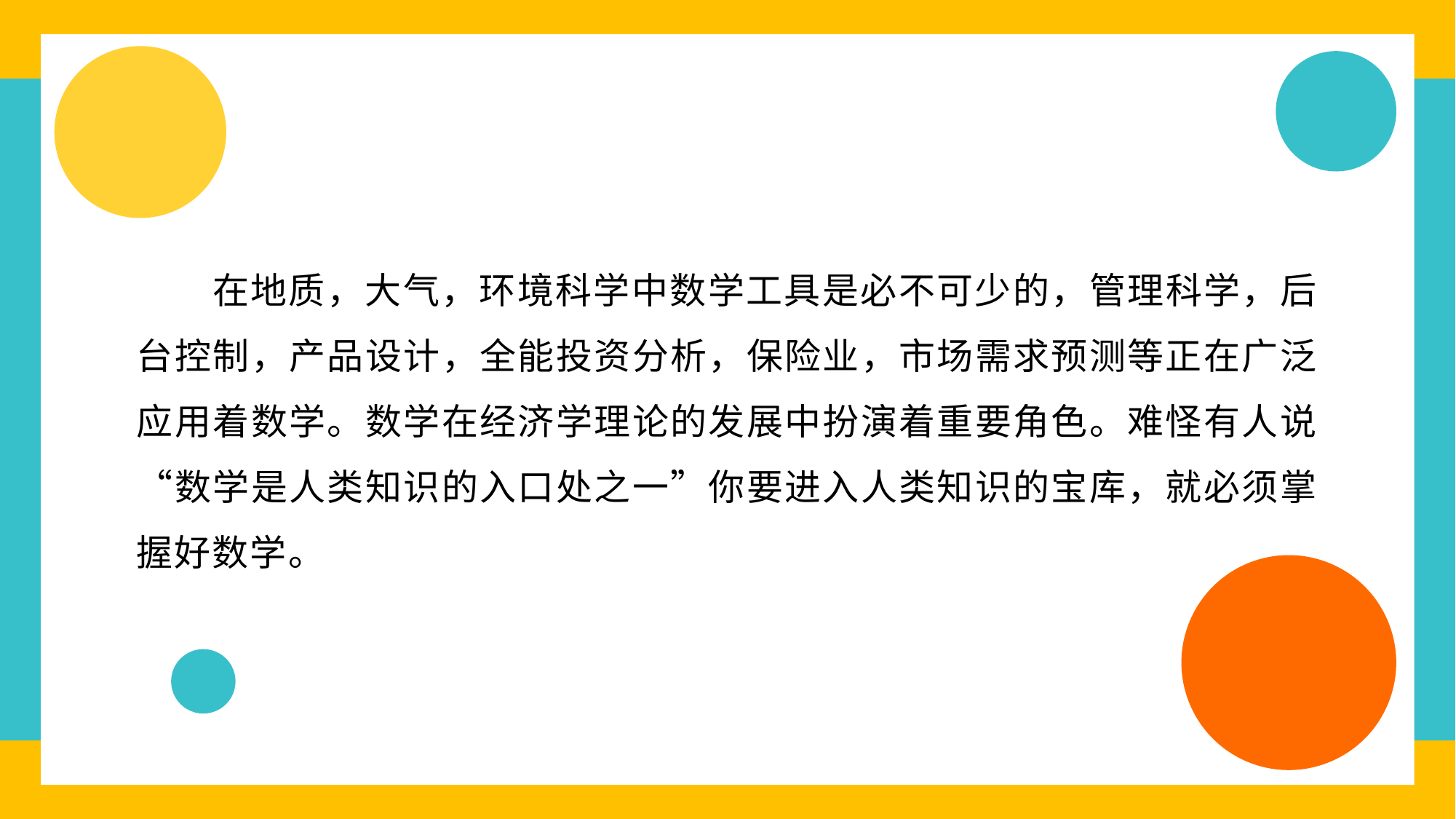

在地质，大气，环境科学中数学工具是必不可少的，管理科学，后台控制，产品设计，全能投资分析，保险业，市场需求预测等正在广泛应用着数学。数学在经济学理论的发展中扮演着重要角色。难怪有人说“数学是人类知识的入口处之一”你要进入人类知识的宝库，就必须掌握好数学。